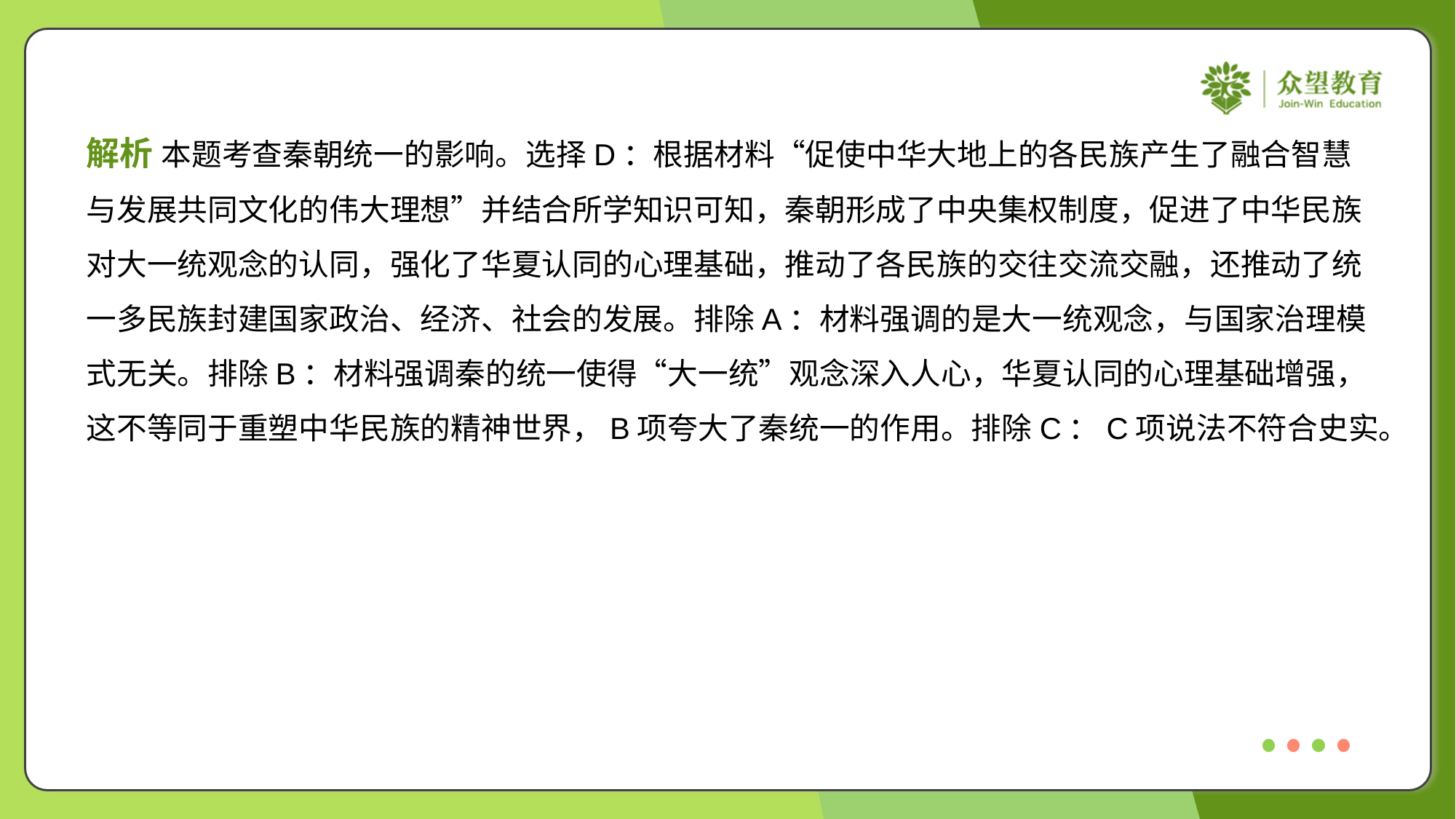

解析 本题考查秦朝统一的影响。选择D：根据材料“促使中华大地上的各民族产生了融合智慧
与发展共同文化的伟大理想”并结合所学知识可知，秦朝形成了中央集权制度，促进了中华民族
对大一统观念的认同，强化了华夏认同的心理基础，推动了各民族的交往交流交融，还推动了统
一多民族封建国家政治、经济、社会的发展。排除A：材料强调的是大一统观念，与国家治理模
式无关。排除B：材料强调秦的统一使得“大一统”观念深入人心，华夏认同的心理基础增强，
这不等同于重塑中华民族的精神世界，B项夸大了秦统一的作用。排除C：C项说法不符合史实。